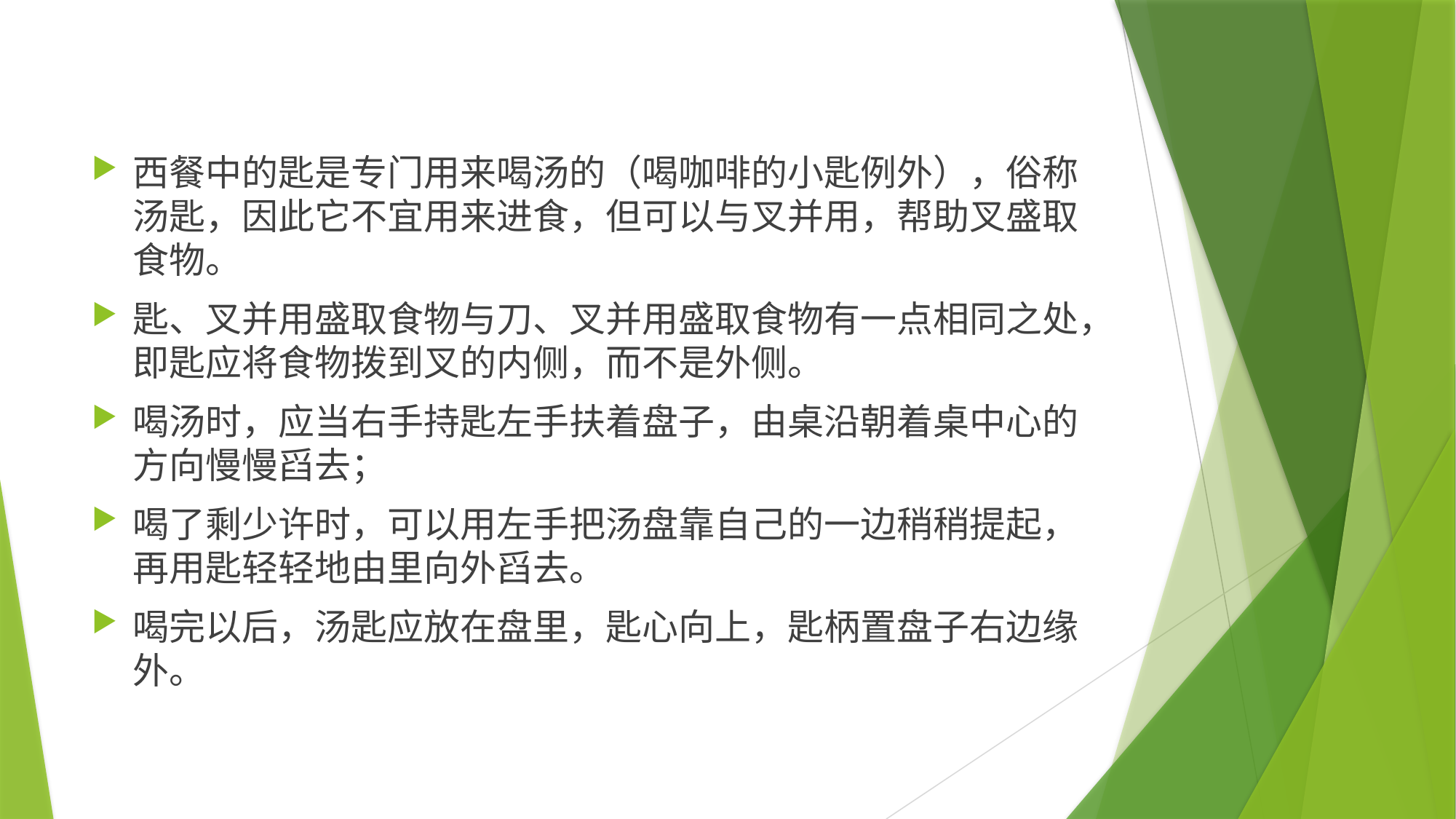

#
西餐中的匙是专门用来喝汤的（喝咖啡的小匙例外），俗称汤匙，因此它不宜用来进食，但可以与叉并用，帮助叉盛取食物。
匙、叉并用盛取食物与刀、叉并用盛取食物有一点相同之处，即匙应将食物拨到叉的内侧，而不是外侧。
喝汤时，应当右手持匙左手扶着盘子，由桌沿朝着桌中心的方向慢慢舀去；
喝了剩少许时，可以用左手把汤盘靠自己的一边稍稍提起，再用匙轻轻地由里向外舀去。
喝完以后，汤匙应放在盘里，匙心向上，匙柄置盘子右边缘外。